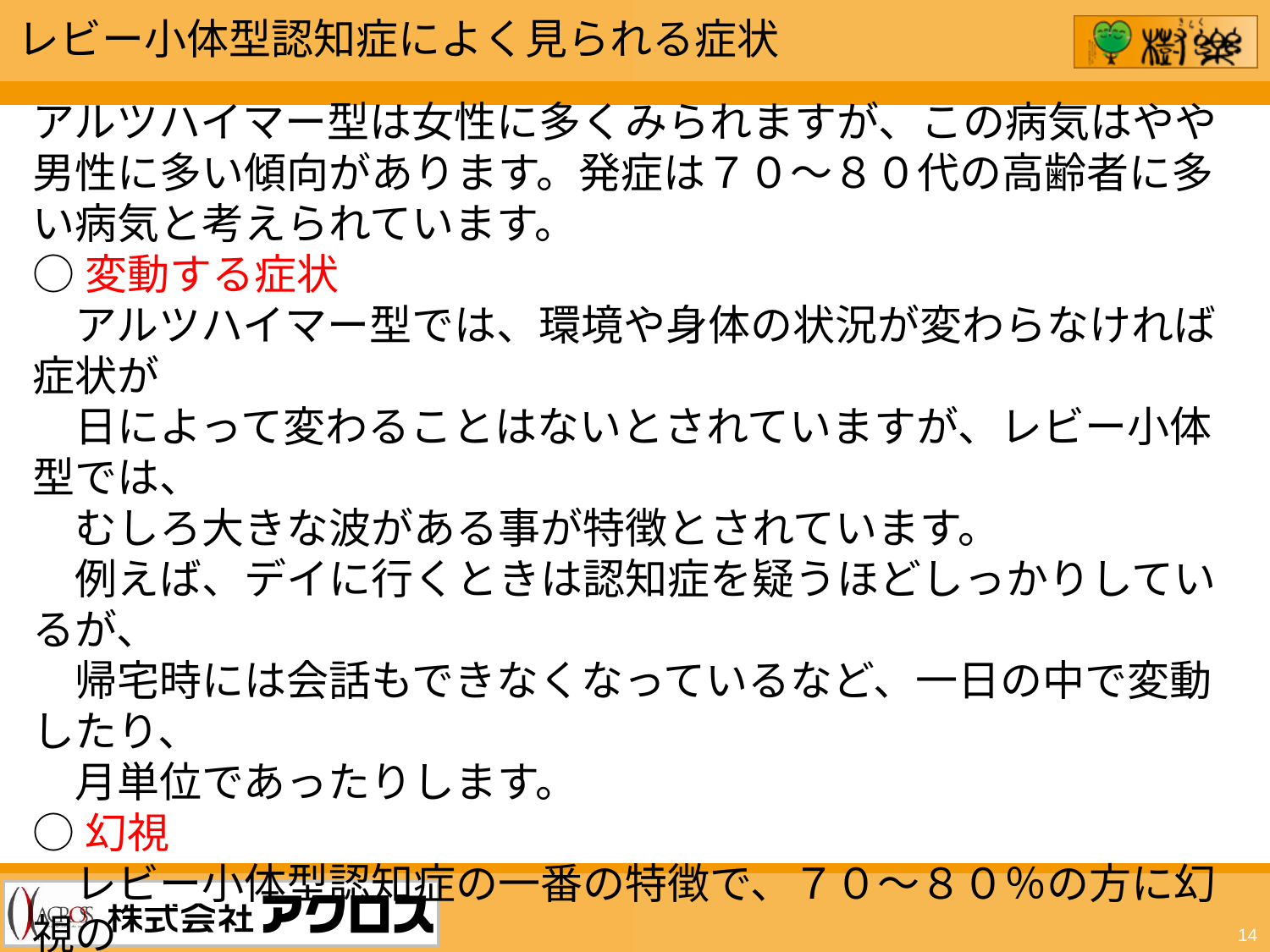

レビー小体型認知症によく見られる症状
アルツハイマー型は女性に多くみられますが、この病気はやや男性に多い傾向があります。発症は７０～８０代の高齢者に多い病気と考えられています。
○変動する症状
　アルツハイマー型では、環境や身体の状況が変わらなければ症状が
　日によって変わることはないとされていますが、レビー小体型では、
　むしろ大きな波がある事が特徴とされています。
　例えば、デイに行くときは認知症を疑うほどしっかりしているが、
　帰宅時には会話もできなくなっているなど、一日の中で変動したり、
　月単位であったりします。
○幻視
　レビー小体型認知症の一番の特徴で、７０～８０％の方に幻視の
　症状が見られます。
　「部屋の隅から男の人がこちらを覗いている。」「馬が部屋を
　横切ってトイレに入っていった。」等具体的に見えているようです。
14